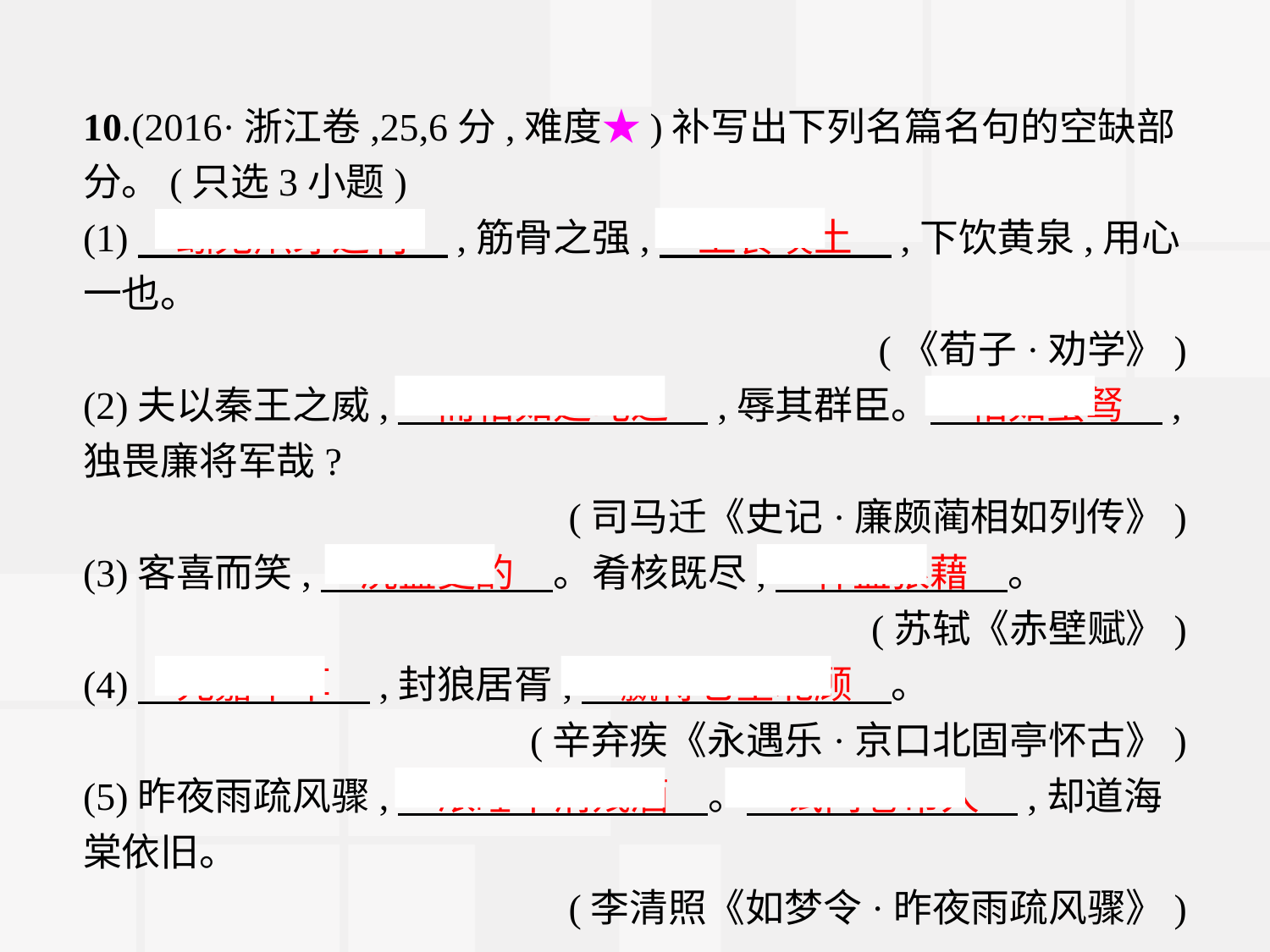

10.(2016·浙江卷,25,6分,难度★)补写出下列名篇名句的空缺部分。(只选3小题)
(1)　蚓无爪牙之利　,筋骨之强,　上食埃土　,下饮黄泉,用心一也。
(《荀子·劝学》)
(2)夫以秦王之威,　而相如廷叱之　,辱其群臣。　相如虽驽　,独畏廉将军哉?
(司马迁《史记·廉颇蔺相如列传》)
(3)客喜而笑,　洗盏更酌　。肴核既尽,　杯盘狼藉　。
(苏轼《赤壁赋》)
(4)　元嘉草草　,封狼居胥,　赢得仓皇北顾　。
(辛弃疾《永遇乐·京口北固亭怀古》)
(5)昨夜雨疏风骤,　浓睡不消残酒　。　试问卷帘人　,却道海棠依旧。
(李清照《如梦令·昨夜雨疏风骤》)